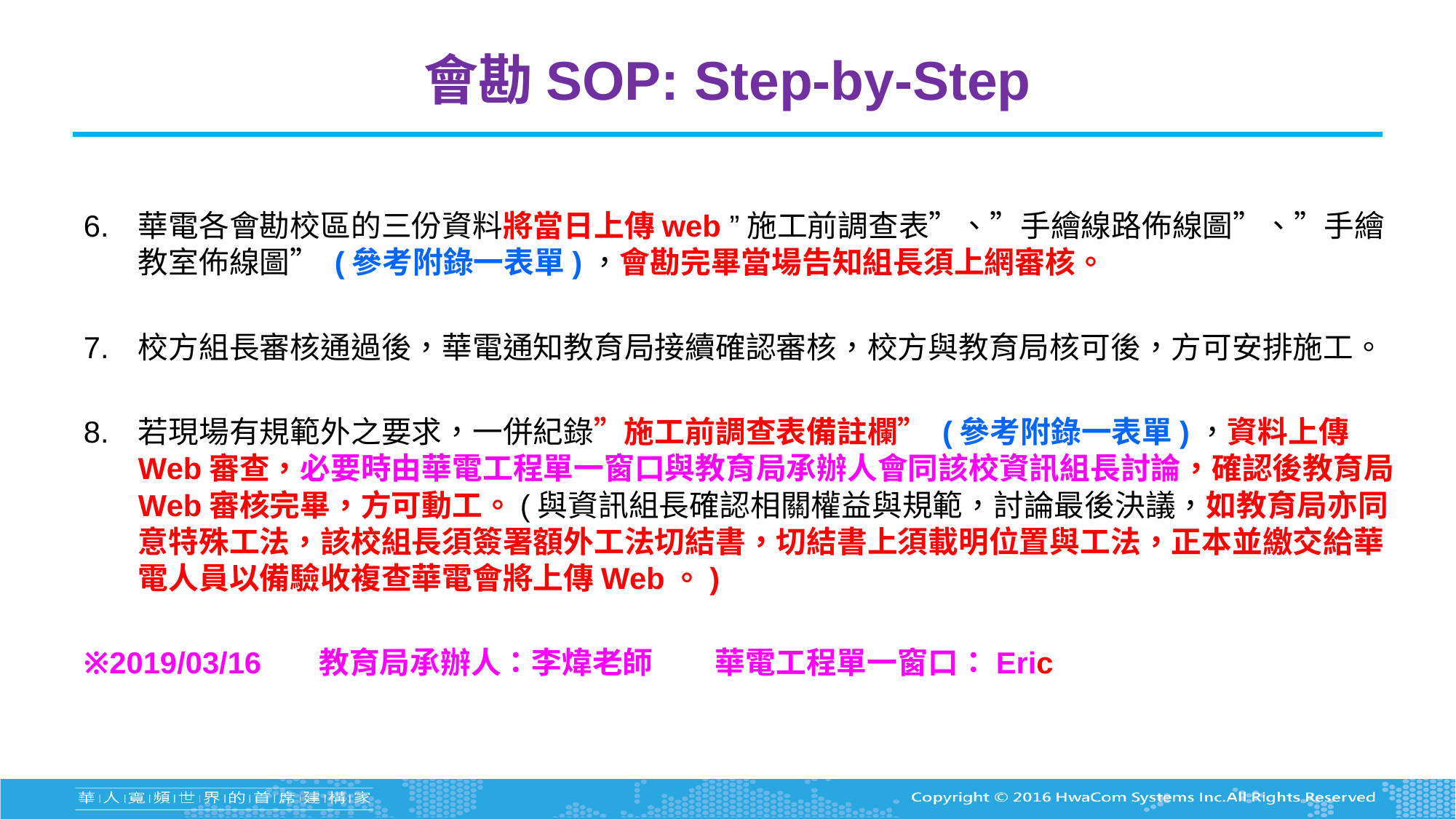

# 會勘SOP: Step-by-Step

華電各會勘校區的三份資料將當日上傳web ”施工前調查表”、”手繪線路佈線圖”、”手繪教室佈線圖” (參考附錄一表單)，會勘完畢當場告知組長須上網審核。

校方組長審核通過後，華電通知教育局接續確認審核，校方與教育局核可後，方可安排施工。

若現場有規範外之要求，一併紀錄”施工前調查表備註欄” (參考附錄一表單)，資料上傳Web審查，必要時由華電工程單一窗口與教育局承辦人會同該校資訊組長討論，確認後教育局Web審核完畢，方可動工。(與資訊組長確認相關權益與規範，討論最後決議，如教育局亦同意特殊工法，該校組長須簽署額外工法切結書，切結書上須載明位置與工法，正本並繳交給華電人員以備驗收複查華電會將上傳Web。)

※2019/03/16      教育局承辦人：李煒老師         華電工程單一窗口：Eric